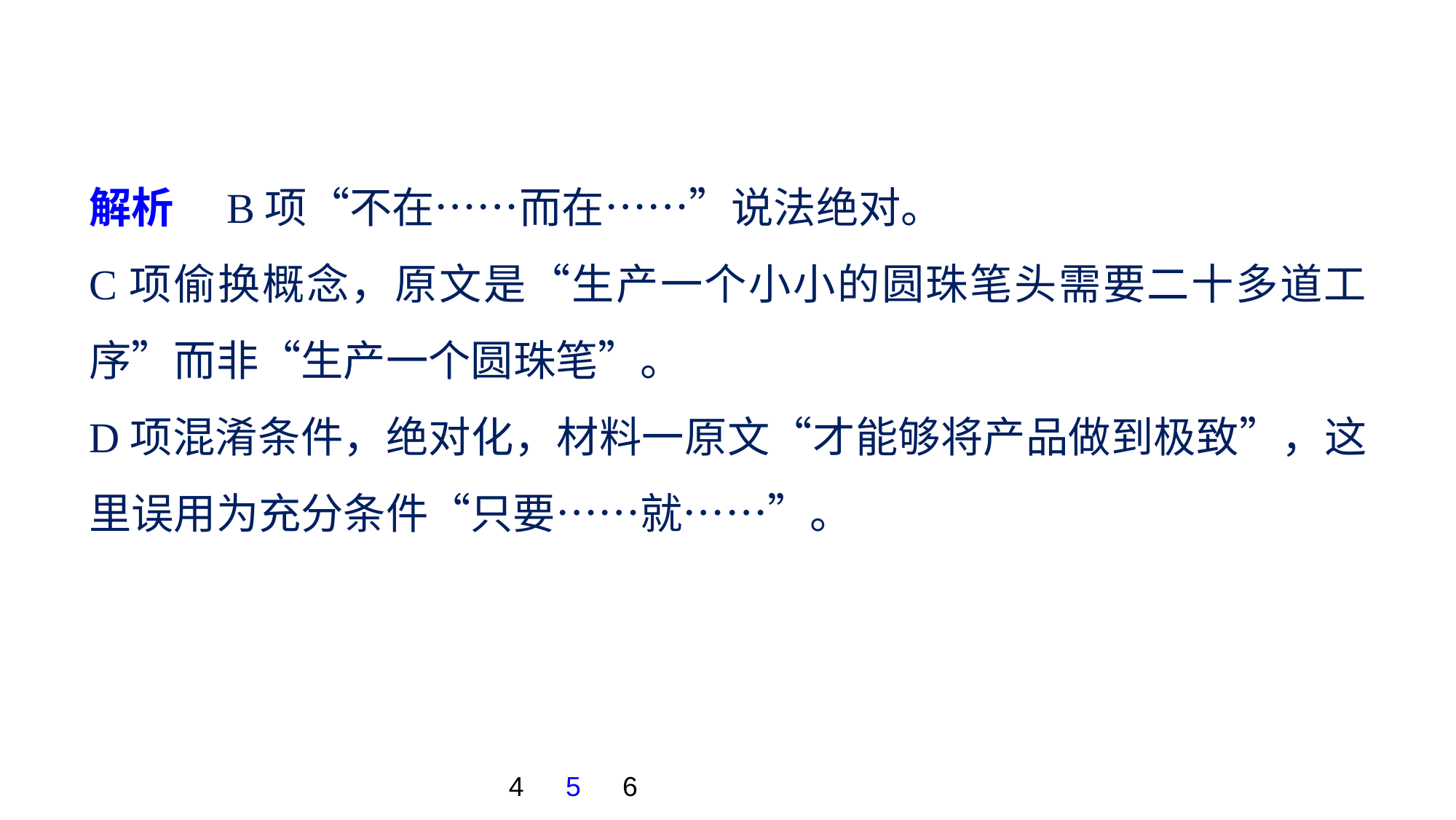

解析　B项“不在……而在……”说法绝对。
C项偷换概念，原文是“生产一个小小的圆珠笔头需要二十多道工序”而非“生产一个圆珠笔”。
D项混淆条件，绝对化，材料一原文“才能够将产品做到极致”，这里误用为充分条件“只要……就……”。
4
5
6